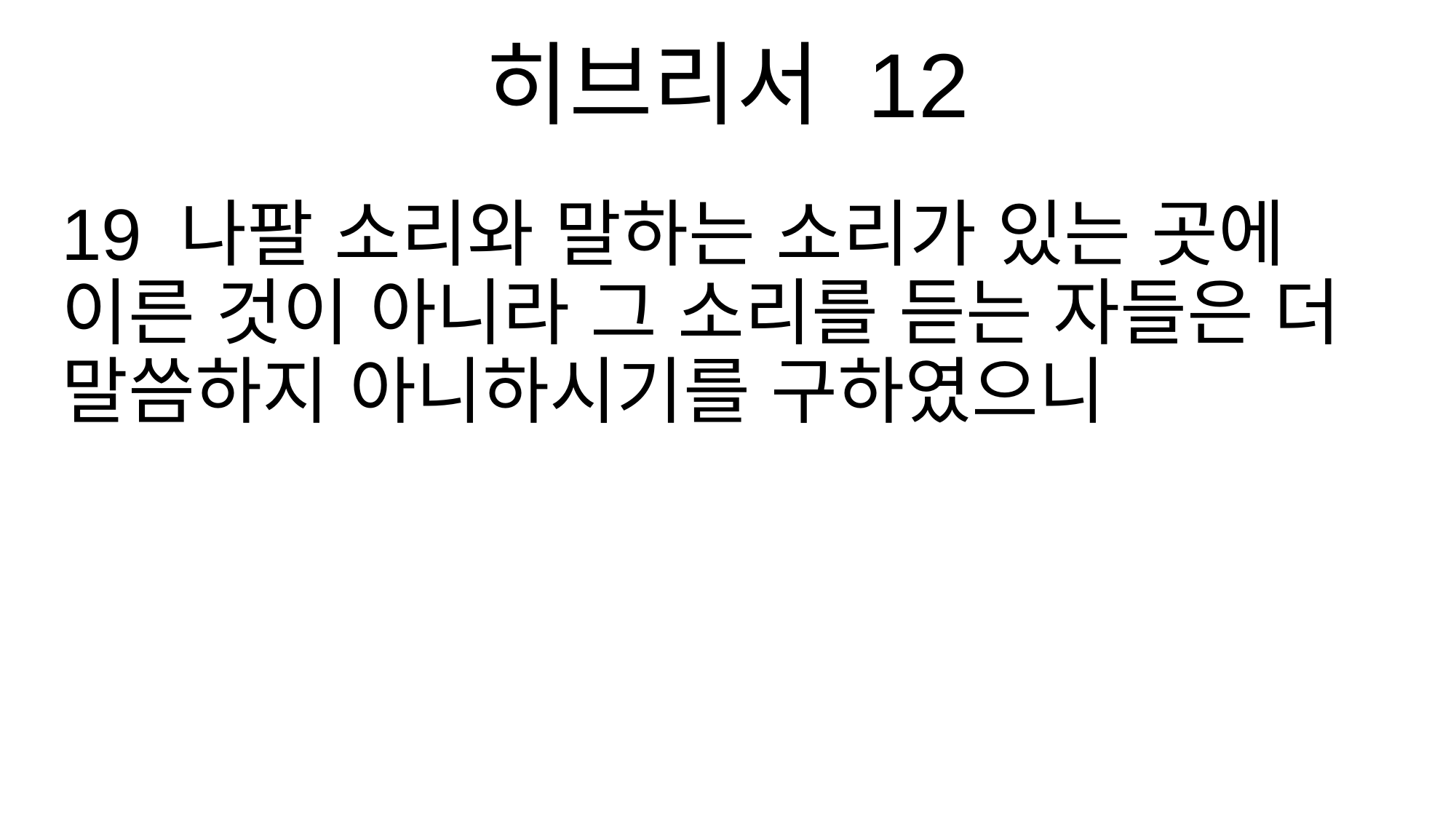

히브리서 12
19 나팔 소리와 말하는 소리가 있는 곳에 이른 것이 아니라 그 소리를 듣는 자들은 더 말씀하지 아니하시기를 구하였으니